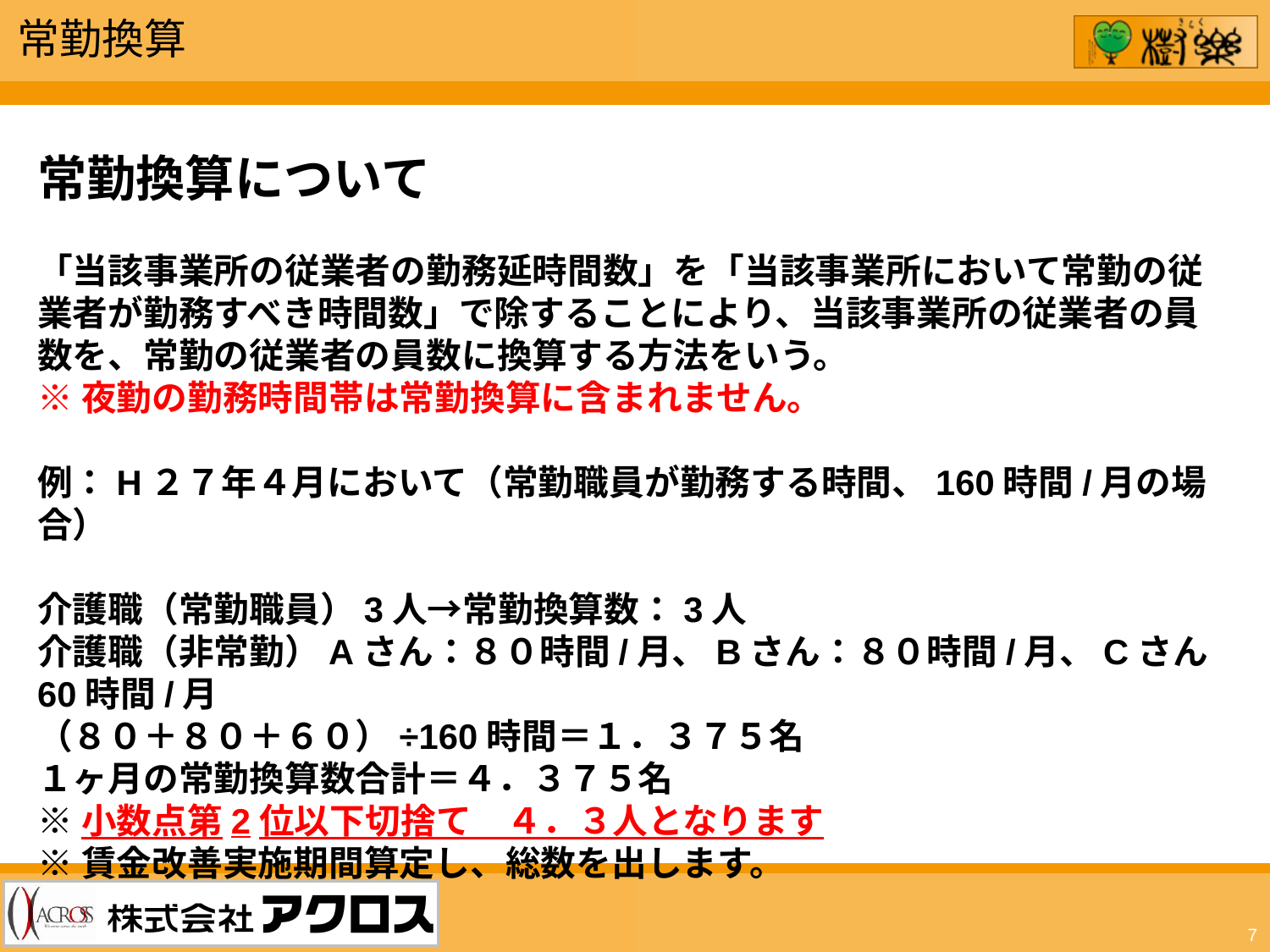

常勤換算
常勤換算について

「当該事業所の従業者の勤務延時間数」を「当該事業所において常勤の従業者が勤務すべき時間数」で除することにより、当該事業所の従業者の員数を、常勤の従業者の員数に換算する方法をいう。
※夜勤の勤務時間帯は常勤換算に含まれません。

例：H２７年４月において（常勤職員が勤務する時間、160時間/月の場合）

介護職（常勤職員）3人→常勤換算数：3人
介護職（非常勤）Aさん：８０時間/月、Bさん：８０時間/月、Cさん60時間/月
（８０＋８０＋６０）÷160時間＝１．３７５名
１ヶ月の常勤換算数合計＝４．３７５名
※小数点第2位以下切捨て　４．３人となります
※賃金改善実施期間算定し、総数を出します。

7